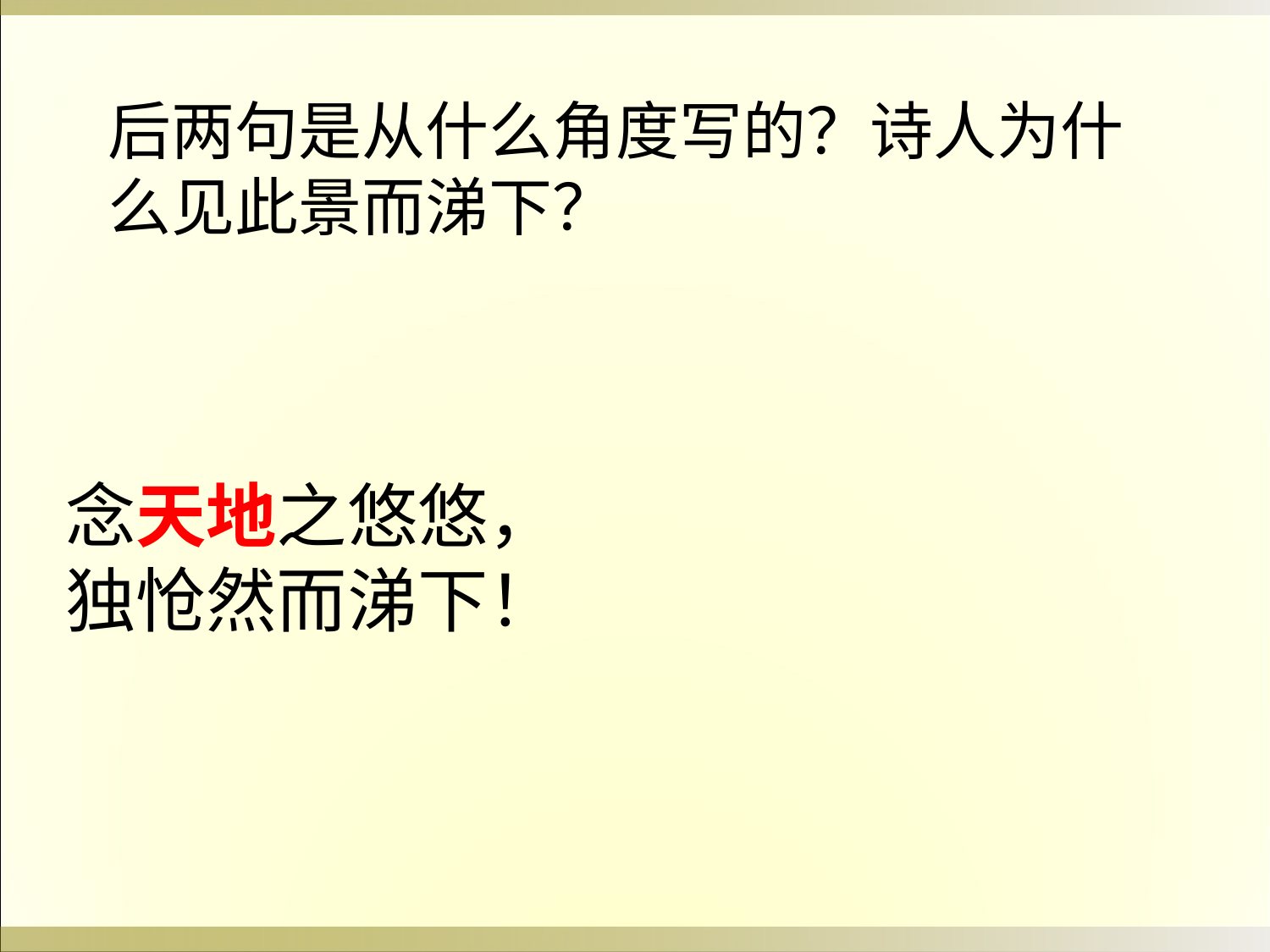

后两句是从什么角度写的？诗人为什么见此景而涕下？
念天地之悠悠，
独怆然而涕下！